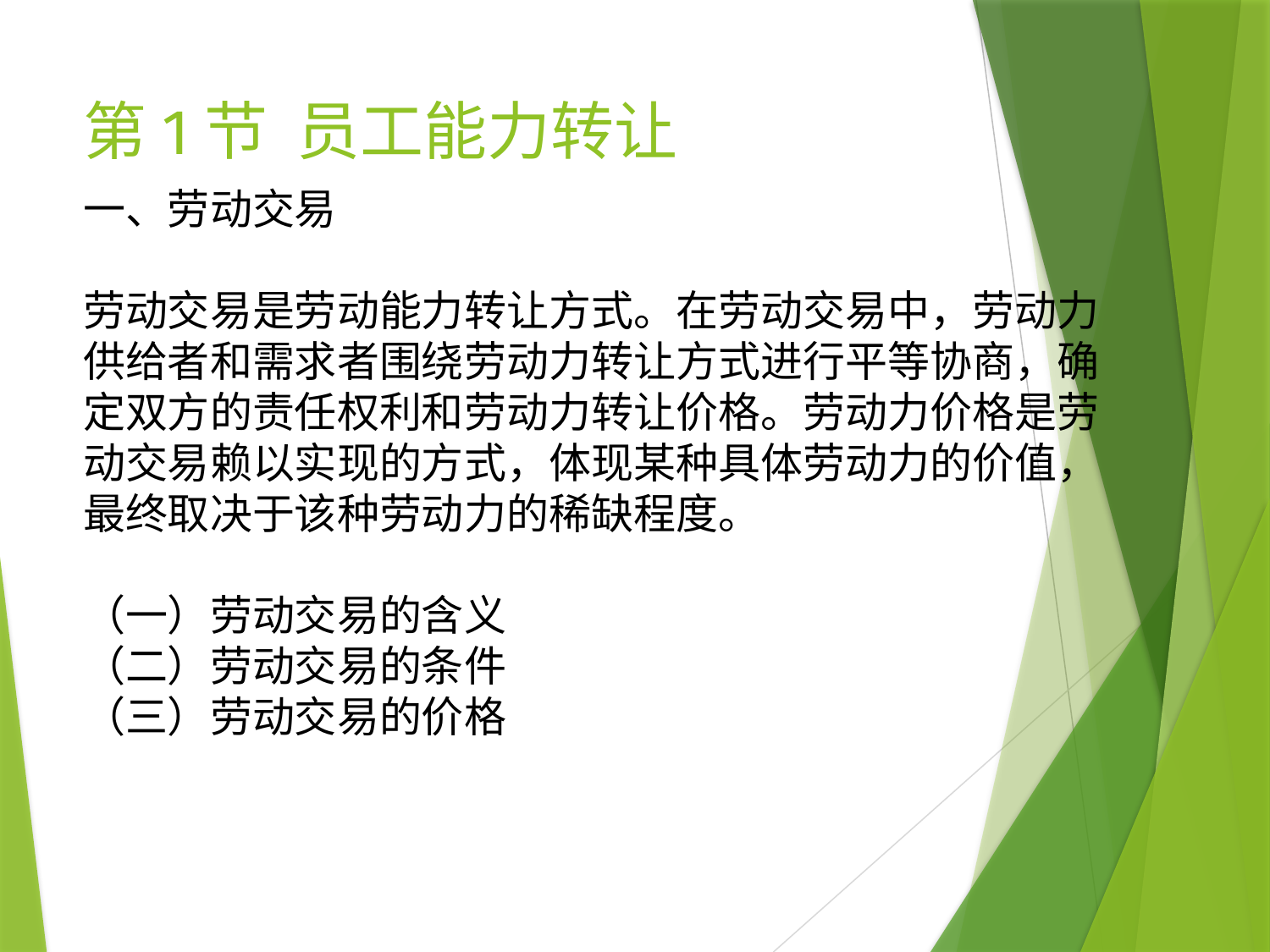

# 第1节  员工能力转让
一、劳动交易

劳动交易是劳动能力转让方式。在劳动交易中，劳动力供给者和需求者围绕劳动力转让方式进行平等协商，确定双方的责任权利和劳动力转让价格。劳动力价格是劳动交易赖以实现的方式，体现某种具体劳动力的价值，最终取决于该种劳动力的稀缺程度。

（一）劳动交易的含义
（二）劳动交易的条件
（三）劳动交易的价格